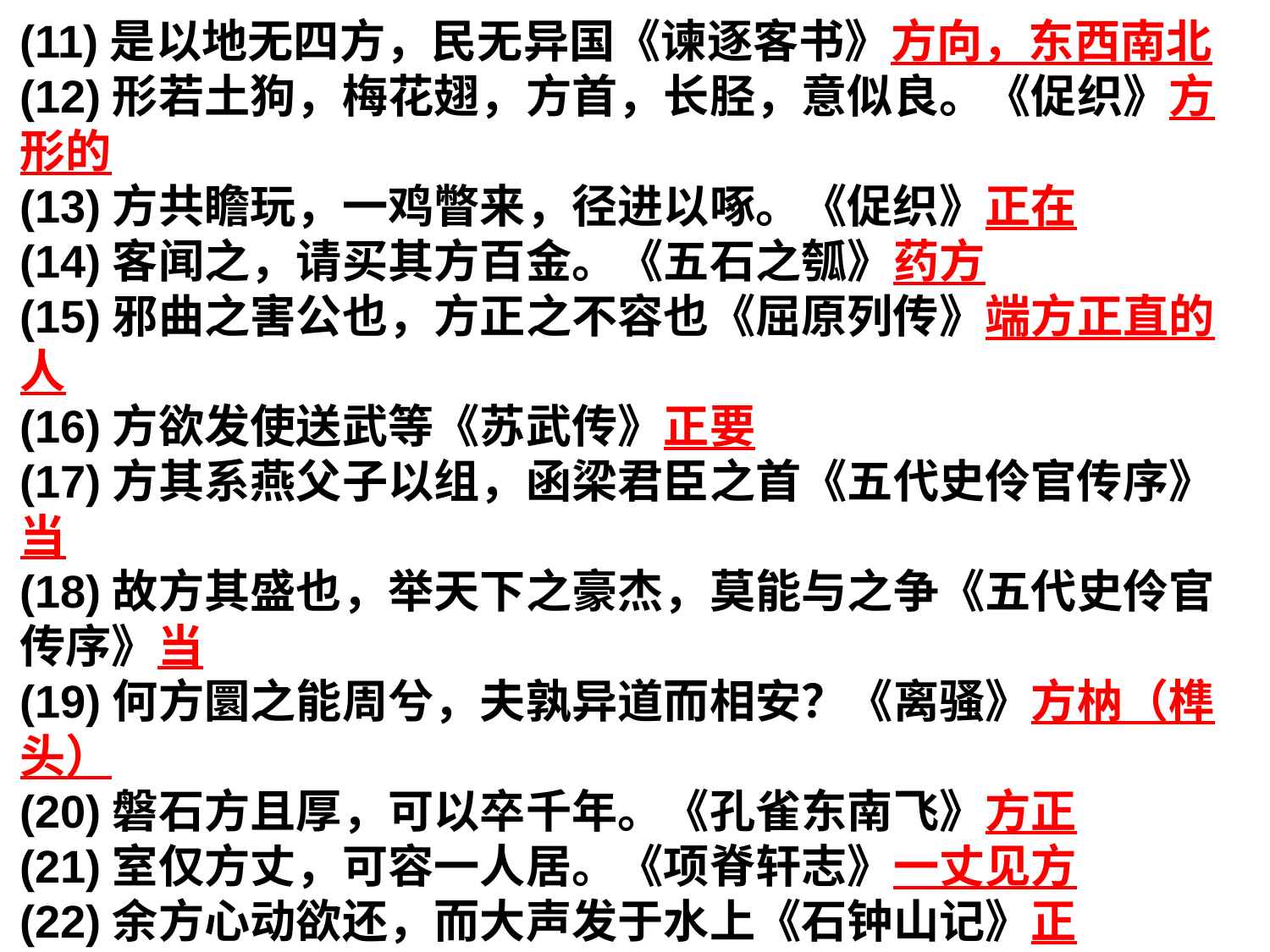

(11)是以地无四方，民无异国《谏逐客书》方向，东西南北
(12)形若土狗，梅花翅，方首，长胫，意似良。《促织》方形的
(13)方共瞻玩，一鸡瞥来，径进以啄。《促织》正在
(14)客闻之，请买其方百金。《五石之瓠》药方
(15)邪曲之害公也，方正之不容也《屈原列传》端方正直的人
(16)方欲发使送武等《苏武传》正要
(17)方其系燕父子以组，函梁君臣之首《五代史伶官传序》当
(18)故方其盛也，举天下之豪杰，莫能与之争《五代史伶官传序》当
(19)何方圜之能周兮，夫孰异道而相安？《离骚》方枘（榫头）
(20)磐石方且厚，可以卒千年。《孔雀东南飞》方正
(21)室仅方丈，可容一人居。《项脊轩志》一丈见方
(22)余方心动欲还，而大声发于水上《石钟山记》正